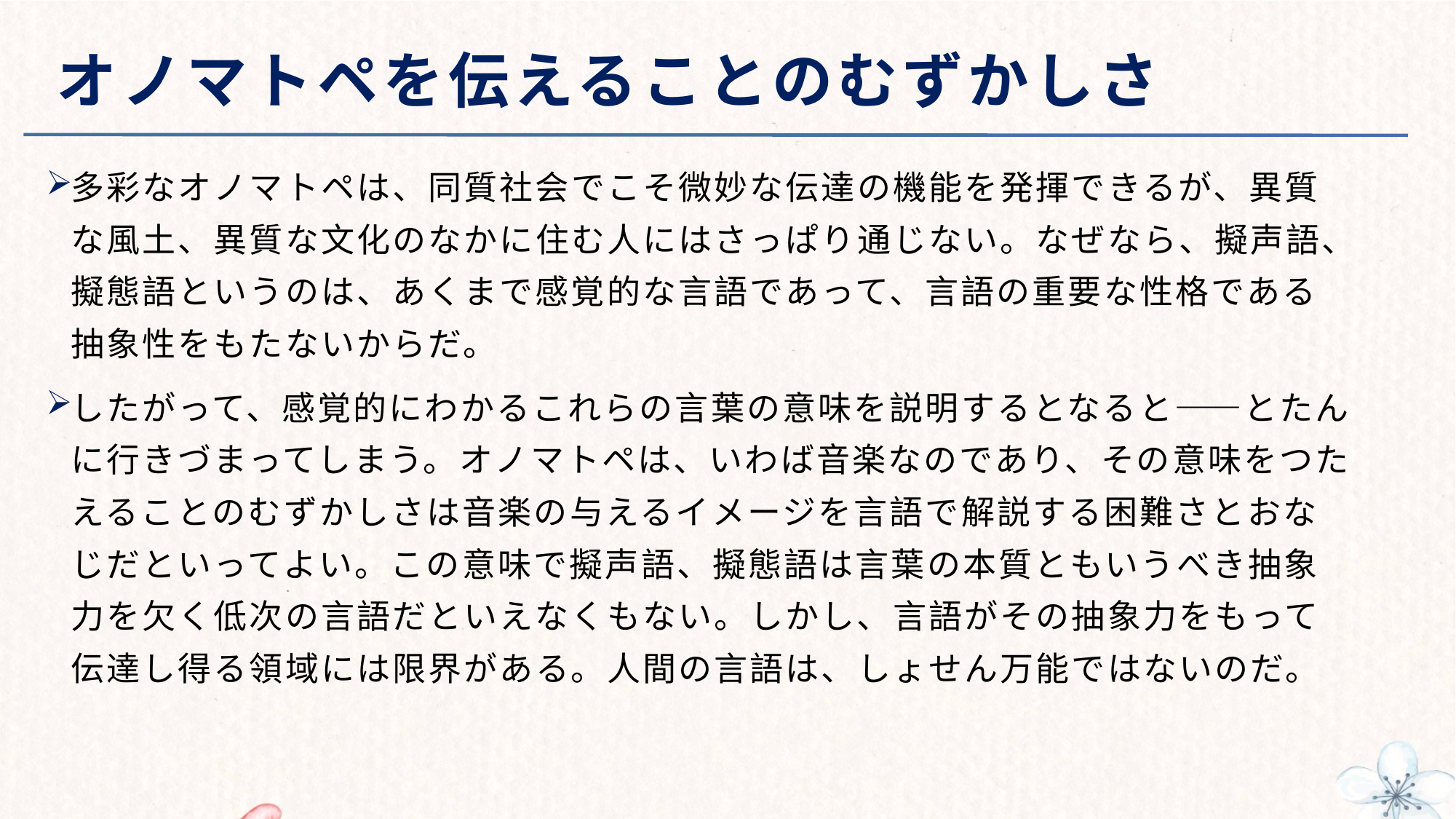

# オノマトペを伝えることのむずかしさ
多彩なオノマトペは、同質社会でこそ微妙な伝達の機能を発揮できるが、異質な風土、異質な文化のなかに住む人にはさっぱり通じない。なぜなら、擬声語、擬態語というのは、あくまで感覚的な言語であって、言語の重要な性格である抽象性をもたないからだ。
したがって、感覚的にわかるこれらの言葉の意味を説明するとなると——とたんに行きづまってしまう。オノマトペは、いわば音楽なのであり、その意味をつたえることのむずかしさは音楽の与えるイメージを言語で解説する困難さとおなじだといってよい。この意味で擬声語、擬態語は言葉の本質ともいうべき抽象力を欠く低次の言語だといえなくもない。しかし、言語がその抽象力をもって伝達し得る領域には限界がある。人間の言語は、しょせん万能ではないのだ。